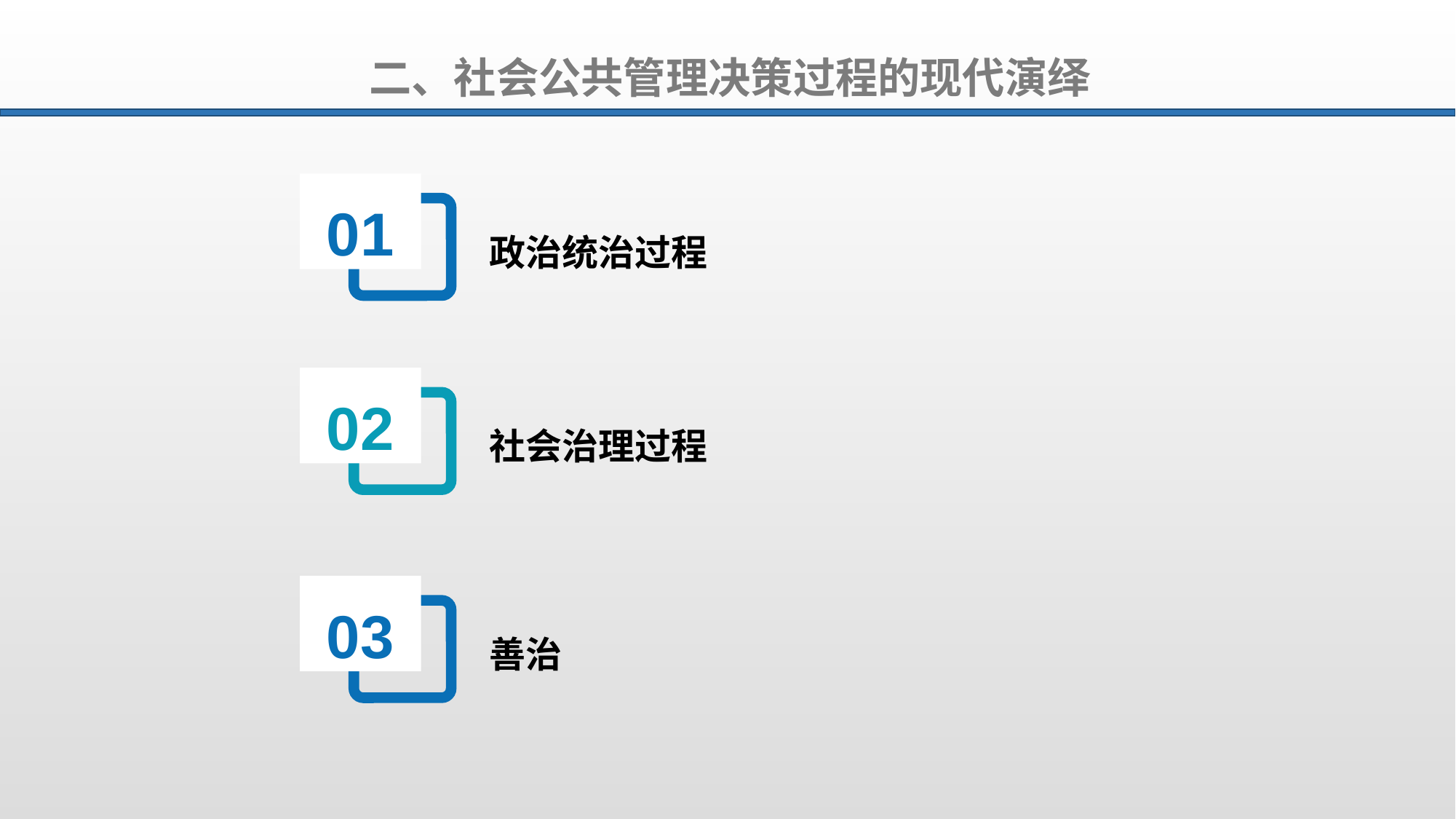

二、社会公共管理决策过程的现代演绎

01

政治统治过程
02

社会治理过程
03

善治